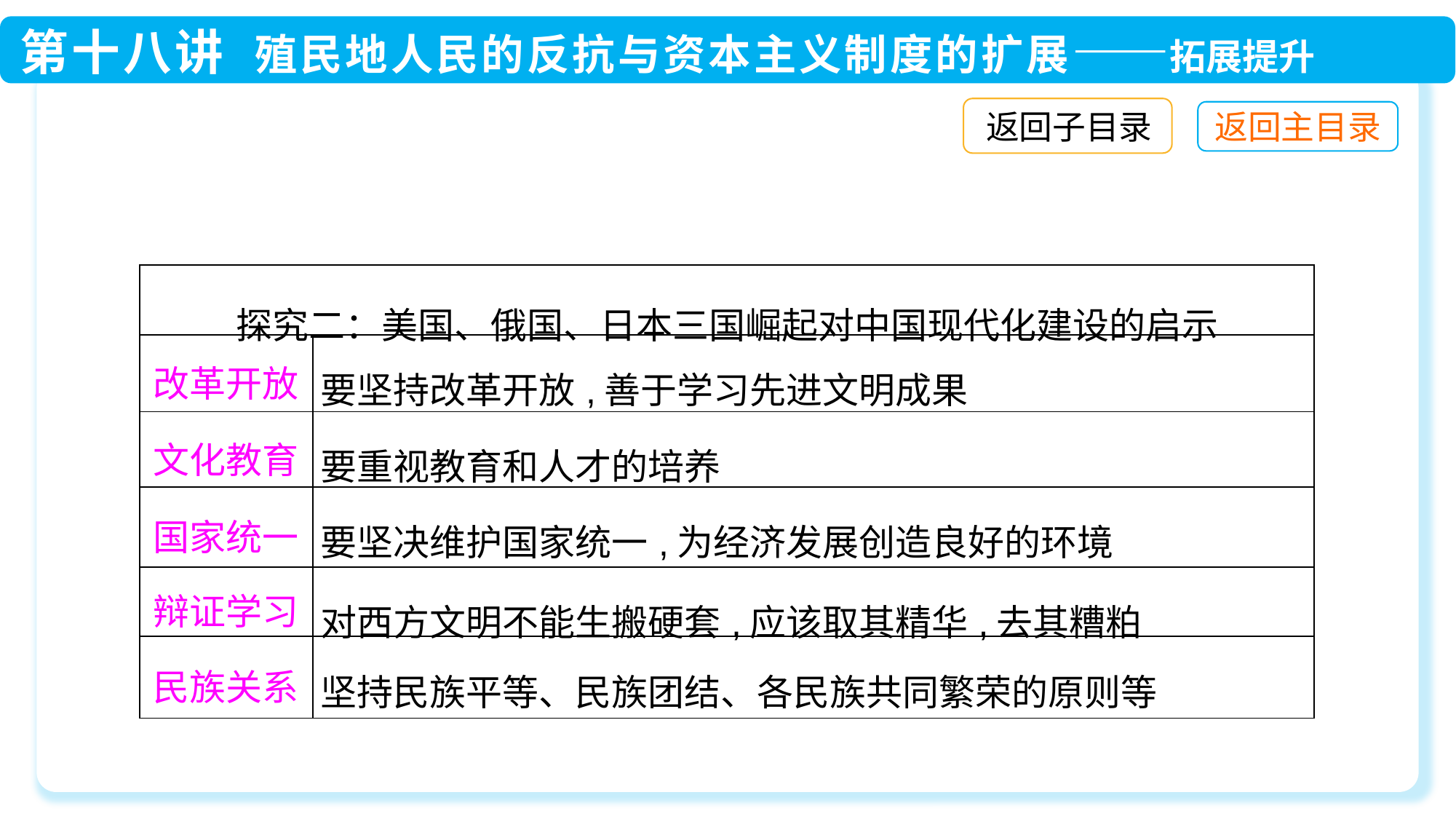

返回子目录
| 探究二：美国、俄国、日本三国崛起对中国现代化建设的启示 |  |
| --- | --- |
| 改革开放 | 要坚持改革开放,善于学习先进文明成果 |
| 文化教育 | 要重视教育和人才的培养 |
| 国家统一 | 要坚决维护国家统一,为经济发展创造良好的环境 |
| 辩证学习 | 对西方文明不能生搬硬套,应该取其精华,去其糟粕 |
| 民族关系 | 坚持民族平等、民族团结、各民族共同繁荣的原则等 |